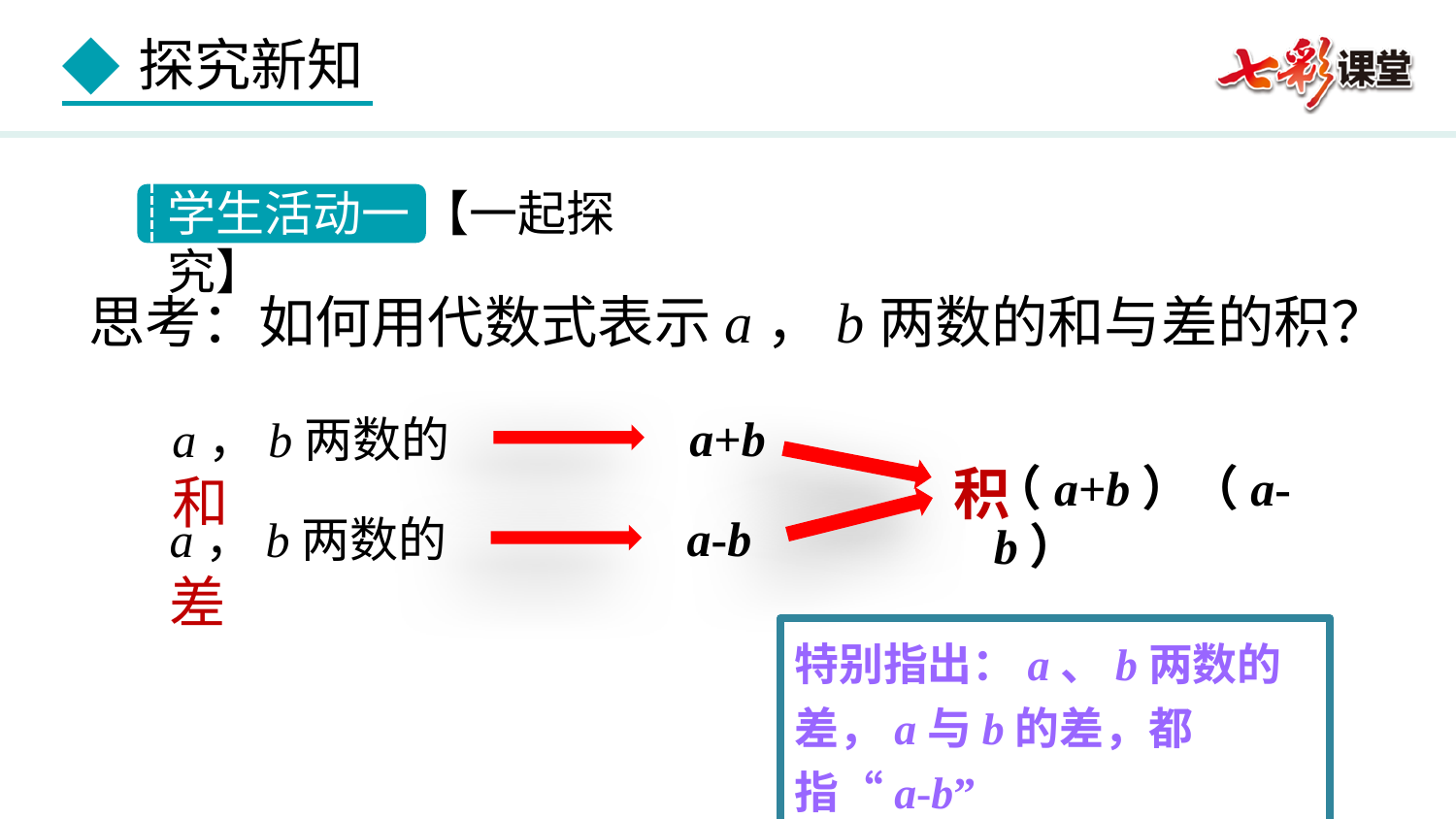

学生活动一 【一起探究】

思考：如何用代数式表示a，b两数的和与差的积？
a+b
a，b两数的和

（a+b）（a-b）
积
a-b

a，b两数的差

特别指出：a、b两数的差，a与b的差，都指“a-b”